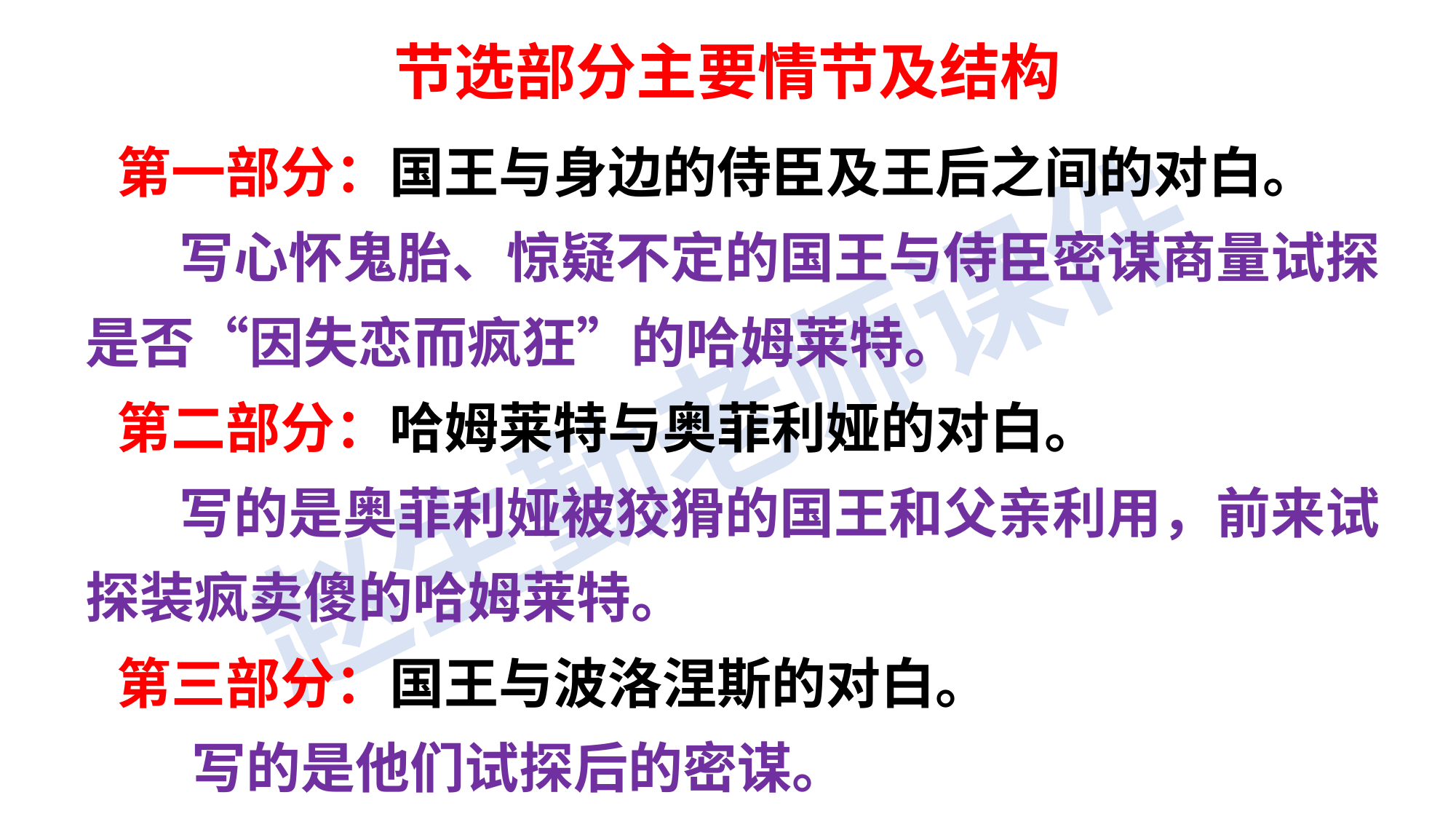

节选部分主要情节及结构
第一部分：国王与身边的侍臣及王后之间的对白。
    写心怀鬼胎、惊疑不定的国王与侍臣密谋商量试探是否“因失恋而疯狂”的哈姆莱特。
第二部分：哈姆莱特与奥菲利娅的对白。
    写的是奥菲利娅被狡猾的国王和父亲利用，前来试探装疯卖傻的哈姆莱特。
第三部分：国王与波洛涅斯的对白。
     写的是他们试探后的密谋。